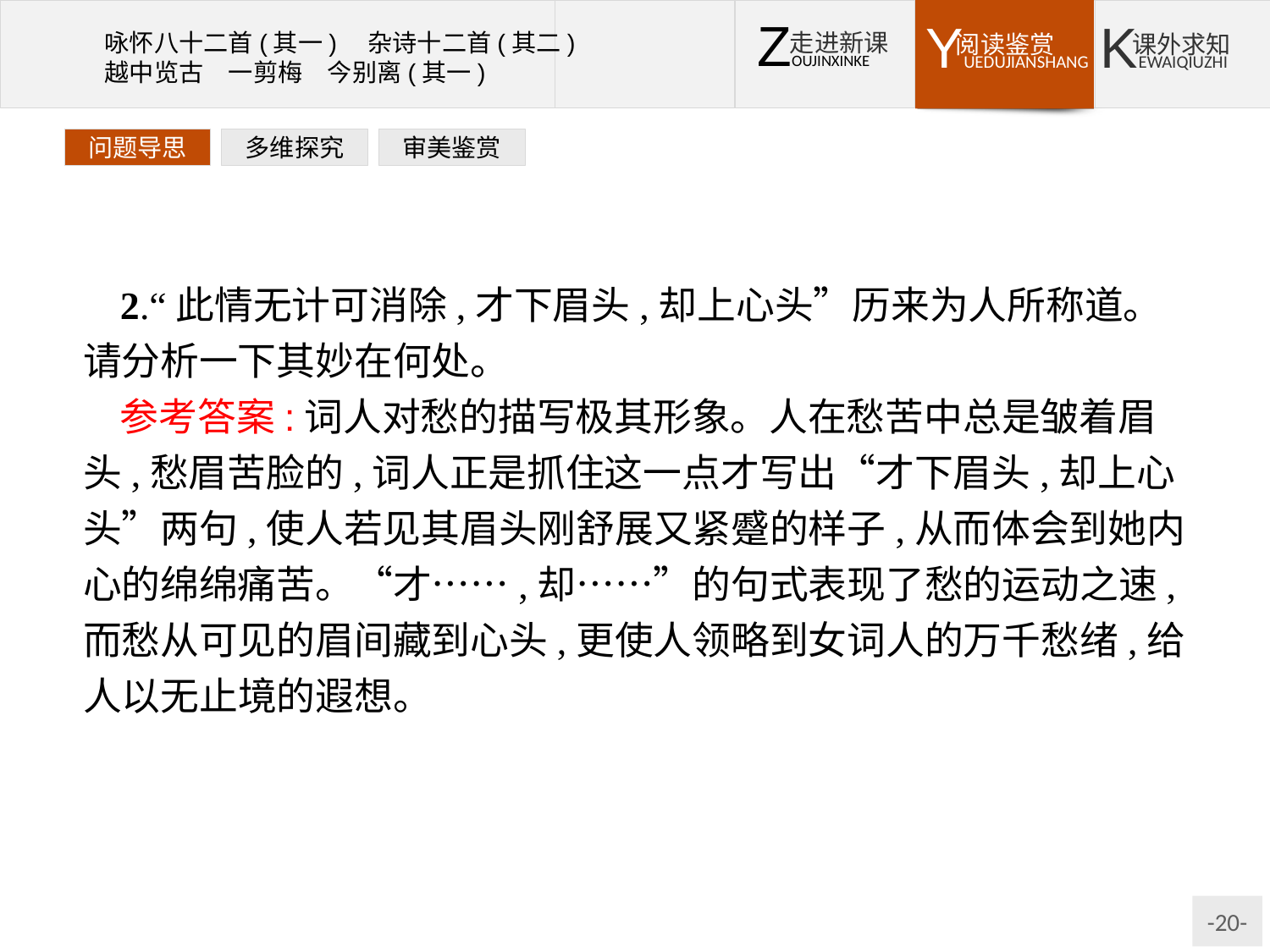

问题导思
多维探究
审美鉴赏
2.“此情无计可消除,才下眉头,却上心头”历来为人所称道。请分析一下其妙在何处。
参考答案:词人对愁的描写极其形象。人在愁苦中总是皱着眉头,愁眉苦脸的,词人正是抓住这一点才写出“才下眉头,却上心头”两句,使人若见其眉头刚舒展又紧蹙的样子,从而体会到她内心的绵绵痛苦。“才……,却……”的句式表现了愁的运动之速,而愁从可见的眉间藏到心头,更使人领略到女词人的万千愁绪,给人以无止境的遐想。